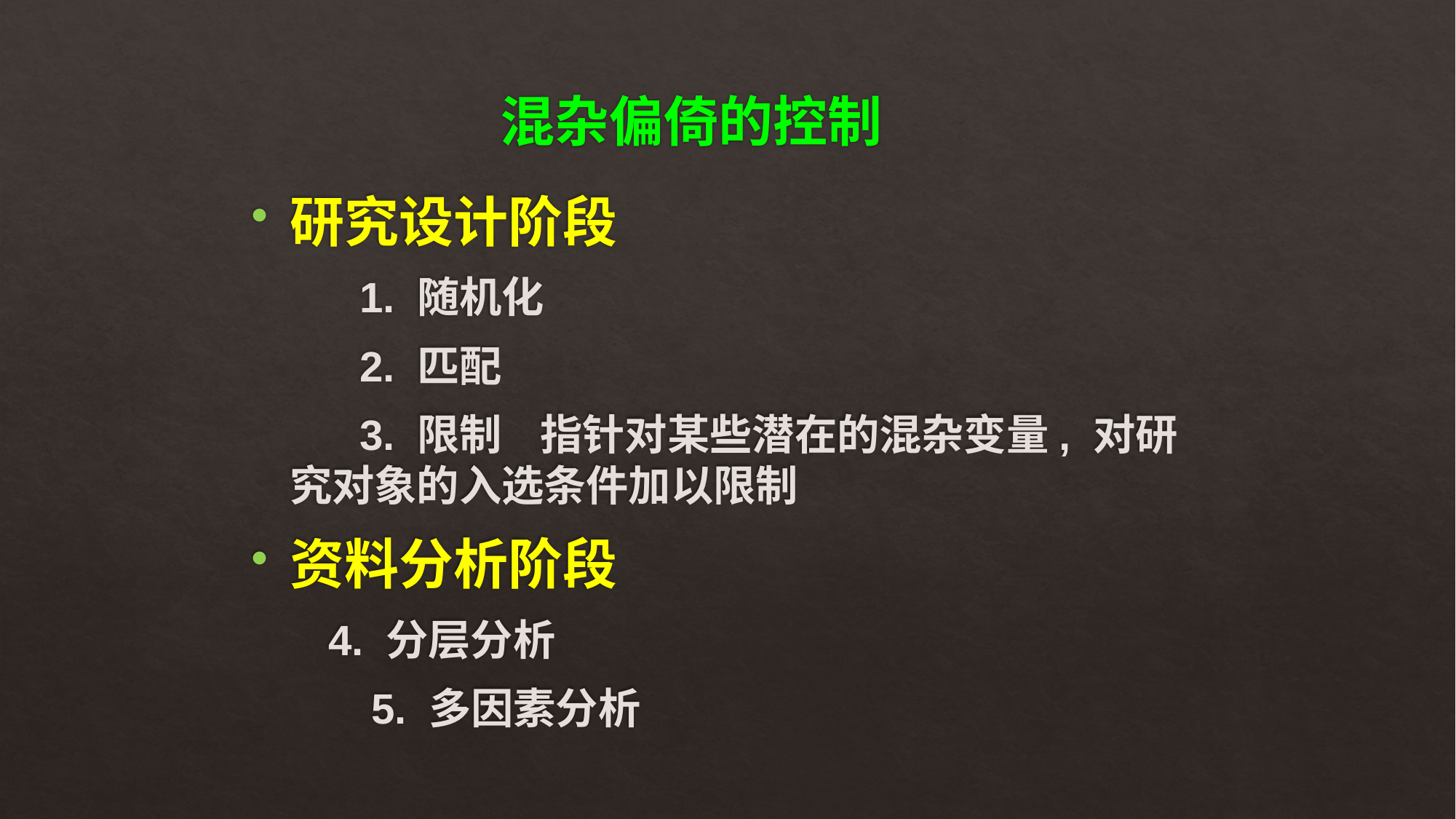

# 混杂偏倚的控制
研究设计阶段
         1. 随机化
         2. 匹配
         3. 限制    指针对某些潜在的混杂变量, 对研究对象的入选条件加以限制
资料分析阶段
         4. 分层分析
          5. 多因素分析